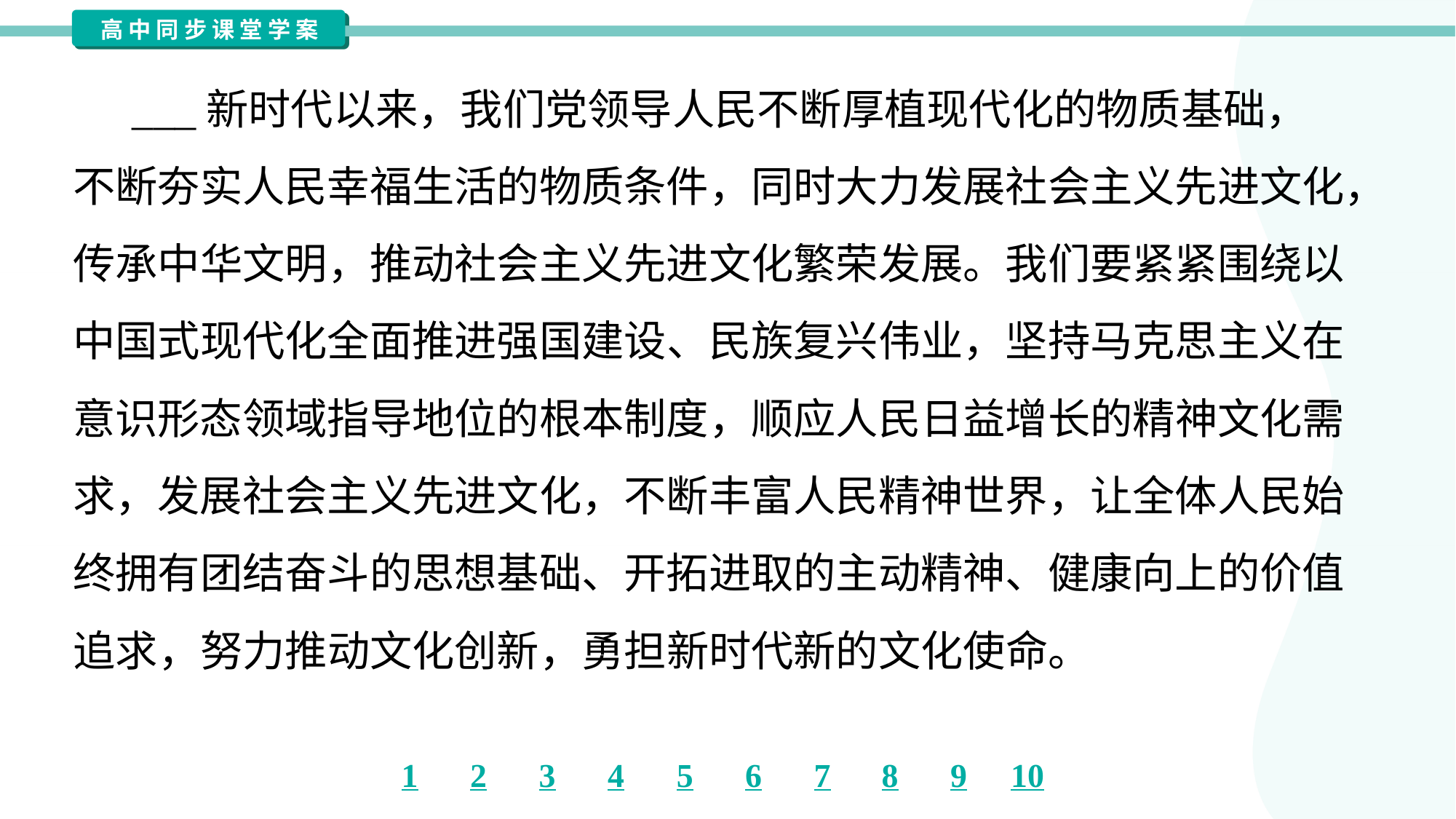

___新时代以来，我们党领导人民不断厚植现代化的物质基础，
不断夯实人民幸福生活的物质条件，同时大力发展社会主义先进文化，
传承中华文明，推动社会主义先进文化繁荣发展。我们要紧紧围绕以
中国式现代化全面推进强国建设、民族复兴伟业，坚持马克思主义在
意识形态领域指导地位的根本制度，顺应人民日益增长的精神文化需
求，发展社会主义先进文化，不断丰富人民精神世界，让全体人民始
终拥有团结奋斗的思想基础、开拓进取的主动精神、健康向上的价值
追求，努力推动文化创新，勇担新时代新的文化使命。